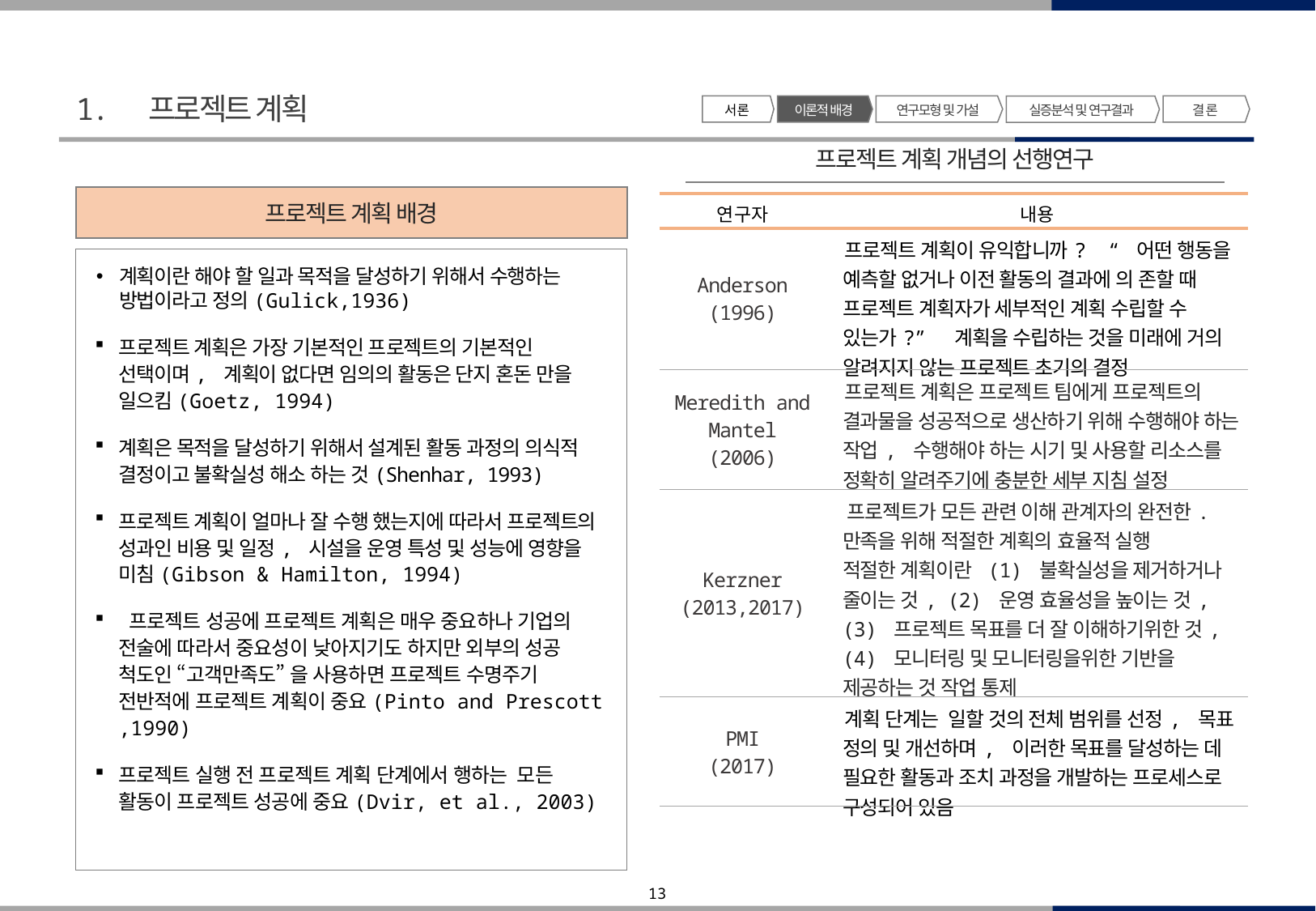

1.  프로젝트 계획
서  론
이론적 배경
연구모형 및 가설
결 론
실증분석 및 연구결과
프로젝트 계획 개념의 선행연구
프로젝트 계획 배경
| 연구자 | 내용 |
| --- | --- |
| Anderson (1996) | 프로젝트 계획이 유익합니까? “ 어떤 행동을 예측할 없거나 이전 활동의 결과에 의 존할 때 프로젝트 계획자가 세부적인 계획 수립할 수 있는가?” 계획을 수립하는 것을 미래에 거의 알려지지 않는 프로젝트 초기의 결정 |
| Meredith and Mantel (2006) | 프로젝트 계획은 프로젝트 팀에게 프로젝트의 결과물을 성공적으로 생산하기 위해 수행해야 하는 작업, 수행해야 하는 시기 및 사용할 리소스를 정확히 알려주기에 충분한 세부 지침 설정 |
| Kerzner (2013,2017) | 프로젝트가 모든 관련 이해 관계자의 완전한. 만족을 위해 적절한 계획의 효율적 실행 적절한 계획이란 (1) 불확실성을 제거하거나 줄이는 것, (2) 운영 효율성을 높이는 것, (3) 프로젝트 목표를 더 잘 이해하기위한 것, (4) 모니터링 및 모니터링을위한 기반을 제공하는 것 작업 통제 |
| PMI (2017) | 계획 단계는 일할 것의 전체 범위를 선정, 목표 정의 및 개선하며, 이러한 목표를 달성하는 데 필요한 활동과 조치 과정을 개발하는 프로세스로 구성되어 있음 |

계획이란 해야 할 일과 목적을 달성하기 위해서 수행하는 방법이라고 정의(Gulick,1936)
프로젝트 계획은 가장 기본적인 프로젝트의 기본적인 선택이며, 계획이 없다면 임의의 활동은 단지 혼돈 만을 일으킴(Goetz, 1994)
계획은 목적을 달성하기 위해서 설계된 활동 과정의 의식적 결정이고 불확실성 해소 하는 것(Shenhar, 1993)
프로젝트 계획이 얼마나 잘 수행 했는지에 따라서 프로젝트의 성과인 비용 및 일정, 시설을 운영 특성 및 성능에 영향을 미침(Gibson & Hamilton, 1994)
 프로젝트 성공에 프로젝트 계획은 매우 중요하나 기업의 전술에 따라서 중요성이 낮아지기도 하지만 외부의 성공 척도인 “고객만족도” 을 사용하면 프로젝트 수명주기 전반적에 프로젝트 계획이 중요(Pinto and Prescott ,1990)
프로젝트 실행 전 프로젝트 계획 단계에서 행하는  모든 활동이 프로젝트 성공에 중요(Dvir, et al., 2003)